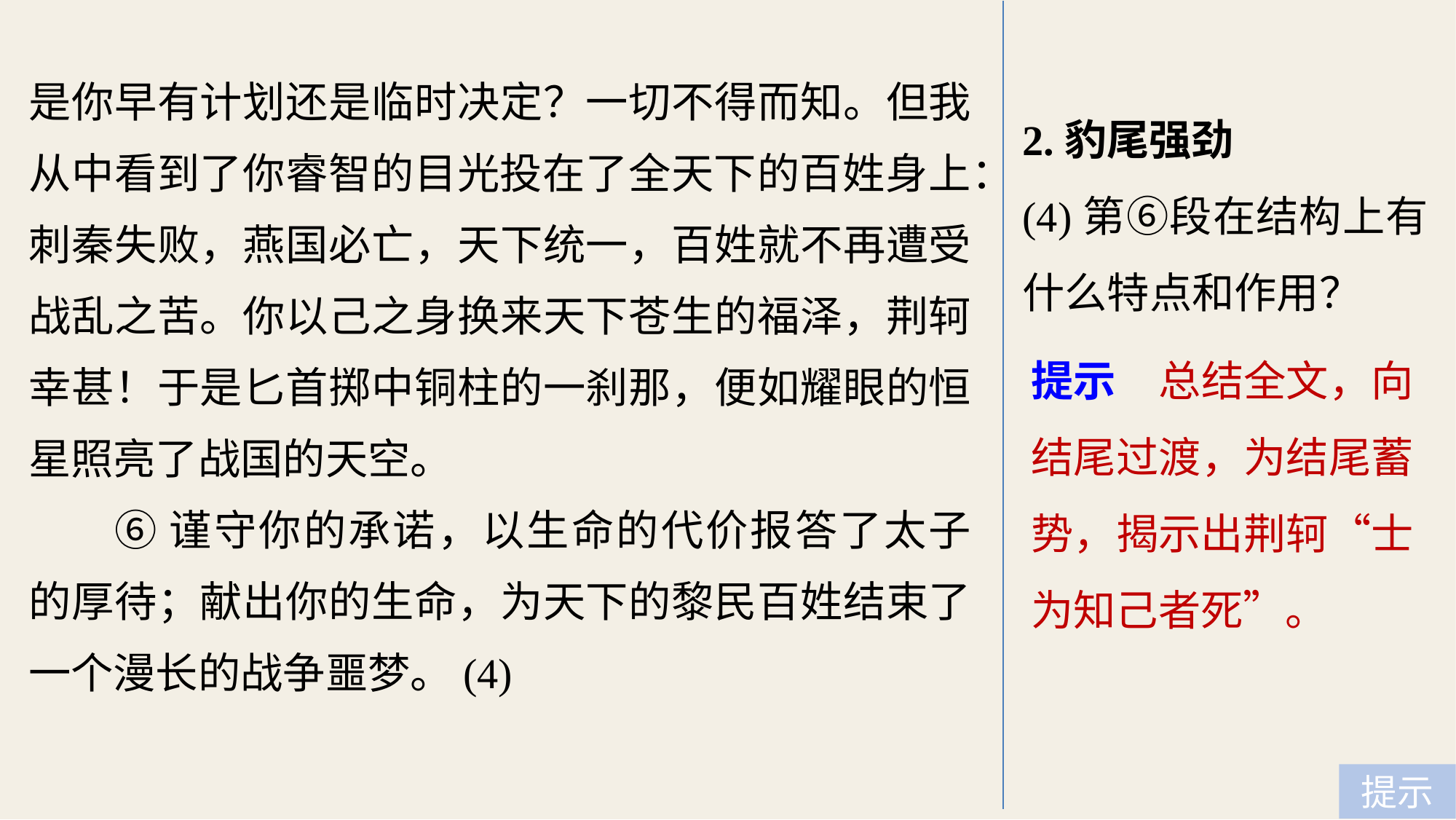

是你早有计划还是临时决定？一切不得而知。但我从中看到了你睿智的目光投在了全天下的百姓身上：刺秦失败，燕国必亡，天下统一，百姓就不再遭受战乱之苦。你以己之身换来天下苍生的福泽，荆轲幸甚！于是匕首掷中铜柱的一刹那，便如耀眼的恒星照亮了战国的天空。
⑥谨守你的承诺，以生命的代价报答了太子的厚待；献出你的生命，为天下的黎民百姓结束了一个漫长的战争噩梦。(4)
2.豹尾强劲
(4)第⑥段在结构上有什么特点和作用？
提示　总结全文，向结尾过渡，为结尾蓄势，揭示出荆轲“士为知己者死”。
提示